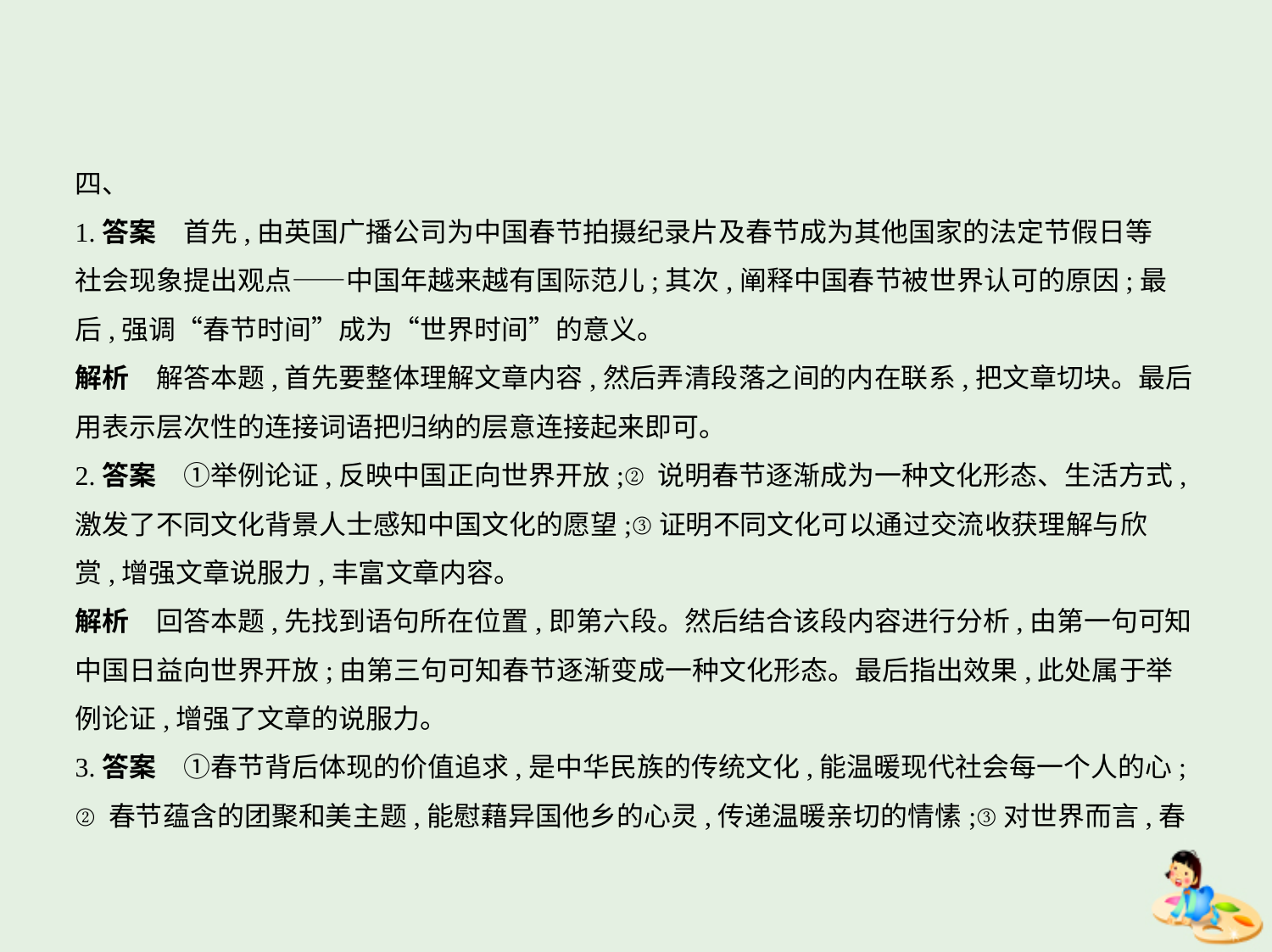

四、
1.答案　首先,由英国广播公司为中国春节拍摄纪录片及春节成为其他国家的法定节假日等
社会现象提出观点——中国年越来越有国际范儿;其次,阐释中国春节被世界认可的原因;最
后,强调“春节时间”成为“世界时间”的意义。
解析　解答本题,首先要整体理解文章内容,然后弄清段落之间的内在联系,把文章切块。最后
用表示层次性的连接词语把归纳的层意连接起来即可。
2.答案　①举例论证,反映中国正向世界开放;②说明春节逐渐成为一种文化形态、生活方式,
激发了不同文化背景人士感知中国文化的愿望;③证明不同文化可以通过交流收获理解与欣
赏,增强文章说服力,丰富文章内容。
解析　回答本题,先找到语句所在位置,即第六段。然后结合该段内容进行分析,由第一句可知
中国日益向世界开放;由第三句可知春节逐渐变成一种文化形态。最后指出效果,此处属于举
例论证,增强了文章的说服力。
3.答案　①春节背后体现的价值追求,是中华民族的传统文化,能温暖现代社会每一个人的心;
②春节蕴含的团聚和美主题,能慰藉异国他乡的心灵,传递温暖亲切的情愫;③对世界而言,春